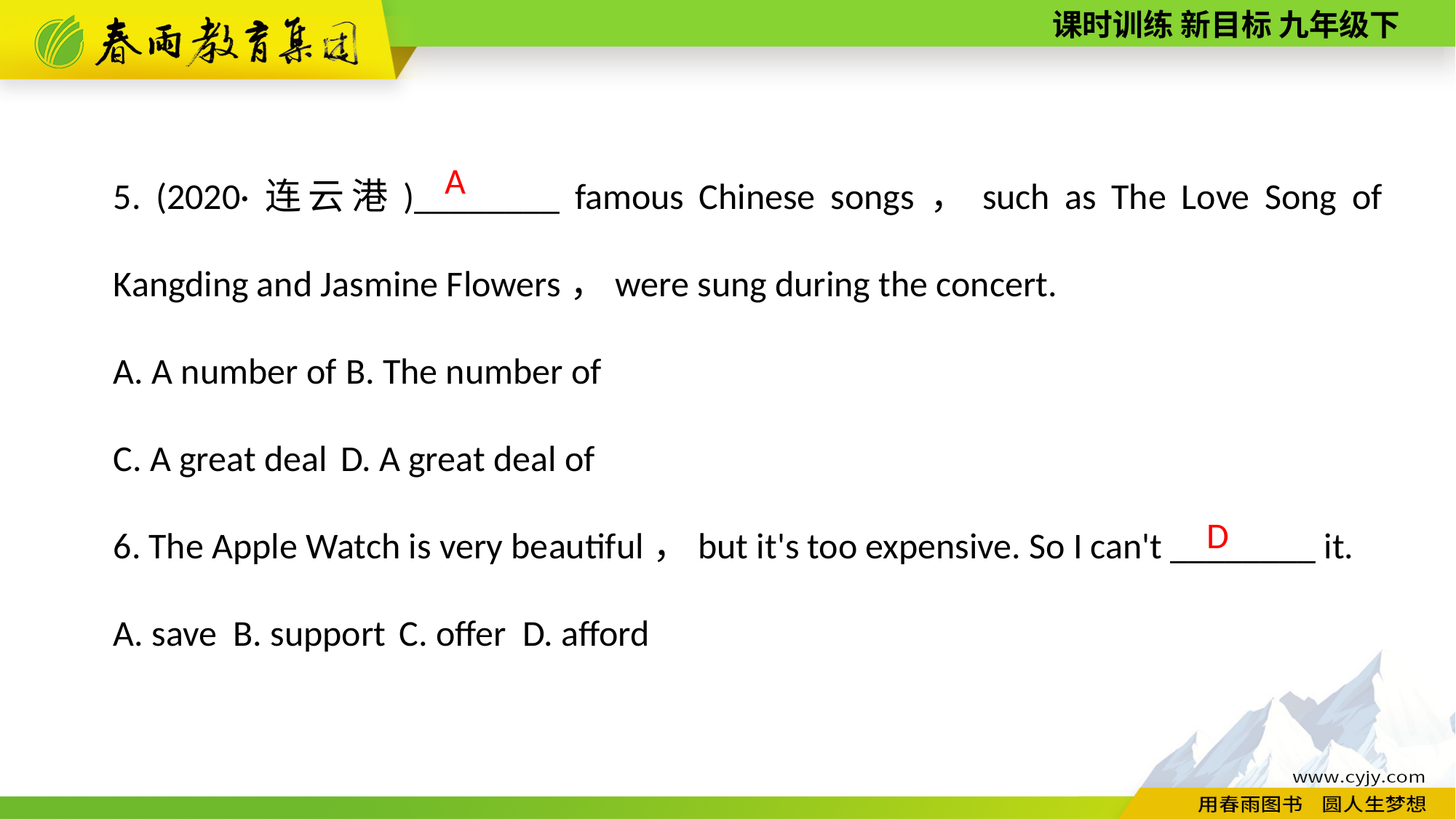

5. (2020·连云港)________ famous Chinese songs，such as The Love Song of Kangding and Jasmine Flowers，were sung during the concert.
A. A number of  B. The number of
C. A great deal   D. A great deal of
6. The Apple Watch is very beautiful，but it's too expensive. So I can't ________ it.
A. save  B. support   C. offer  D. afford
A
D